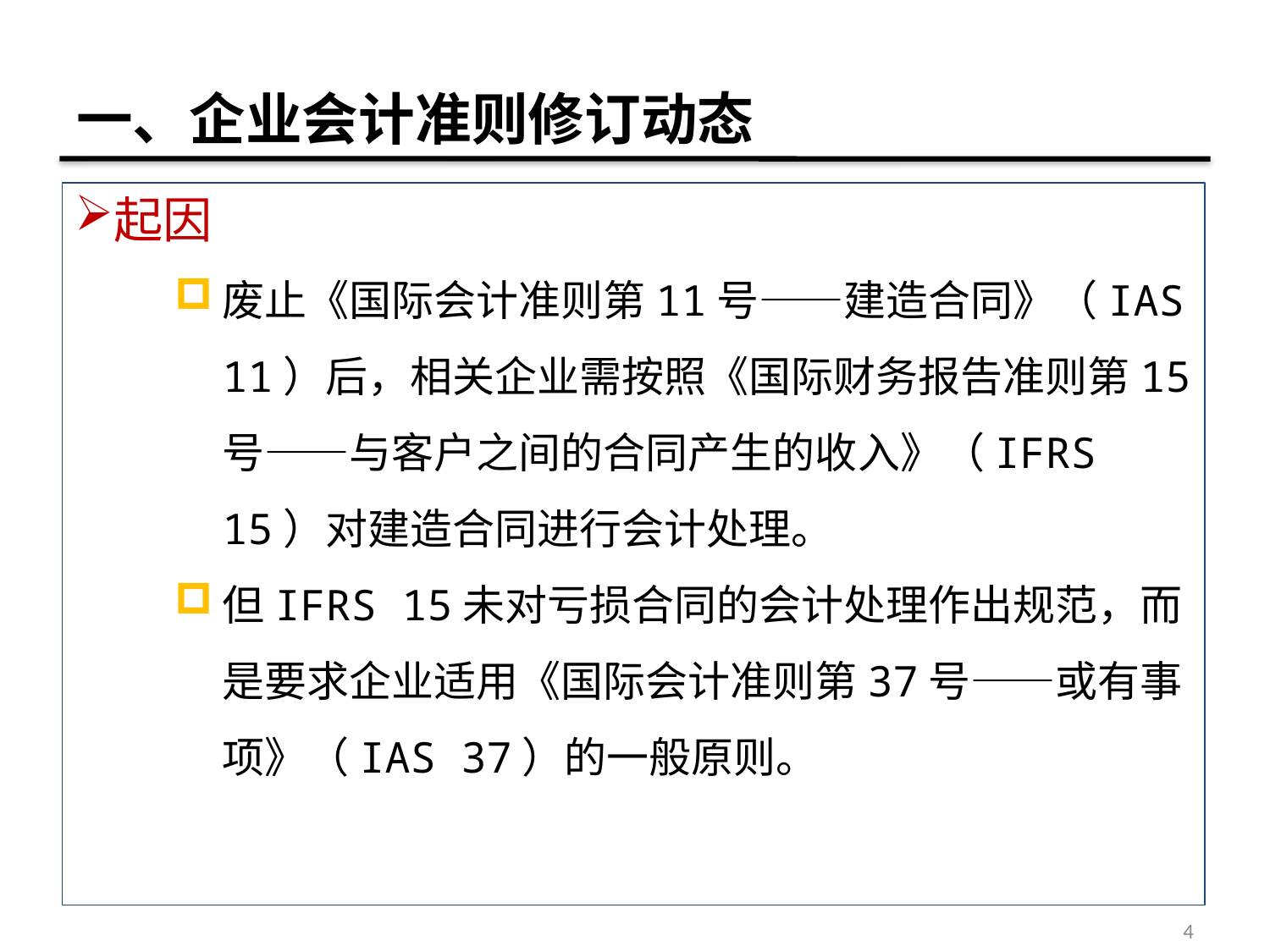

# 一、企业会计准则修订动态
起因
废止《国际会计准则第11号——建造合同》（IAS 11）后，相关企业需按照《国际财务报告准则第15号——与客户之间的合同产生的收入》（IFRS 15）对建造合同进行会计处理。
但IFRS 15未对亏损合同的会计处理作出规范，而是要求企业适用《国际会计准则第37号——或有事项》（IAS 37）的一般原则。
4